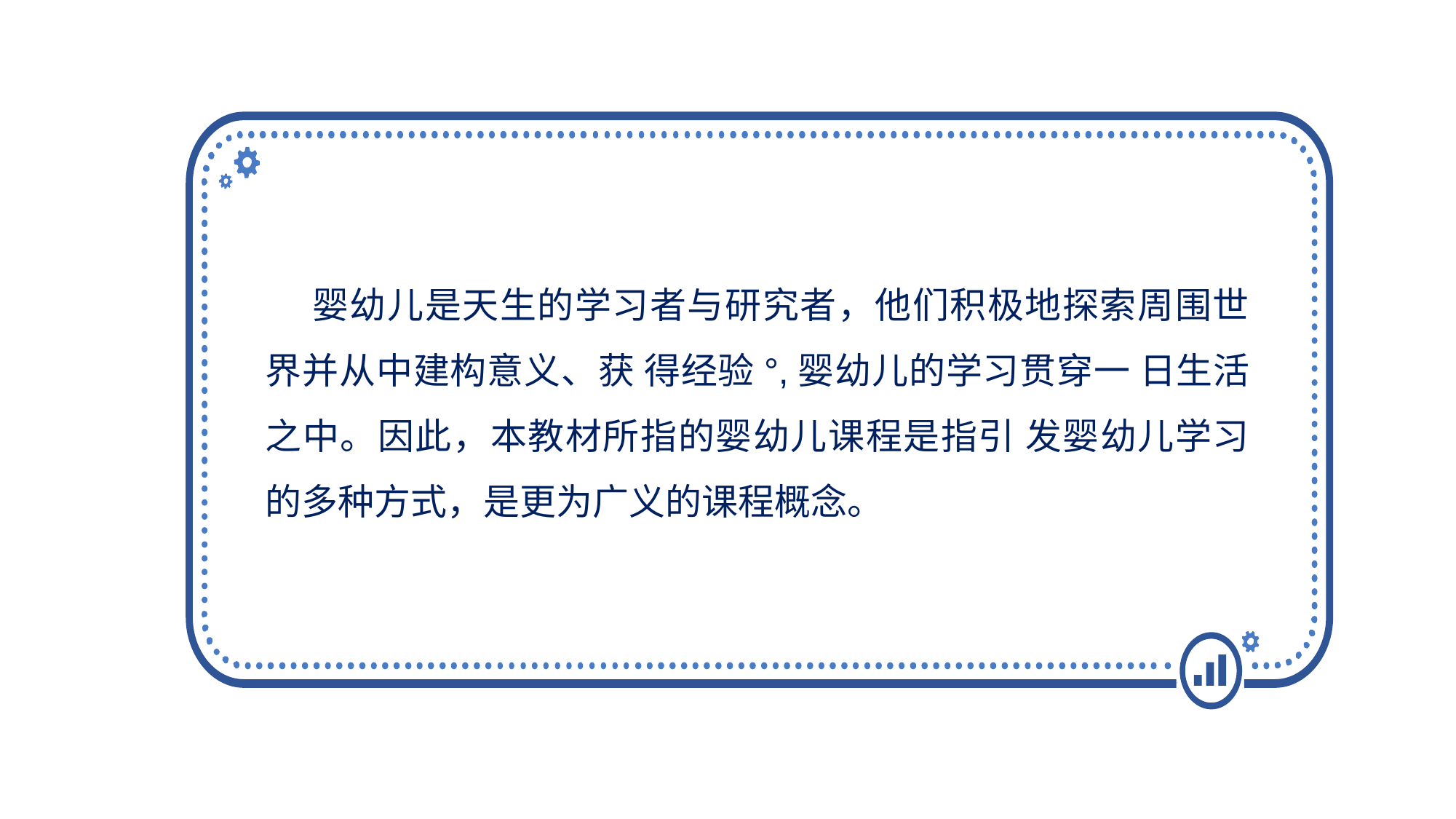

婴幼儿是天生的学习者与研究者，他们积极地探索周围世界并从中建构意义、获 得经验°,婴幼儿的学习贯穿一 日生活之中。因此，本教材所指的婴幼儿课程是指引 发婴幼儿学习的多种方式，是更为广义的课程概念。